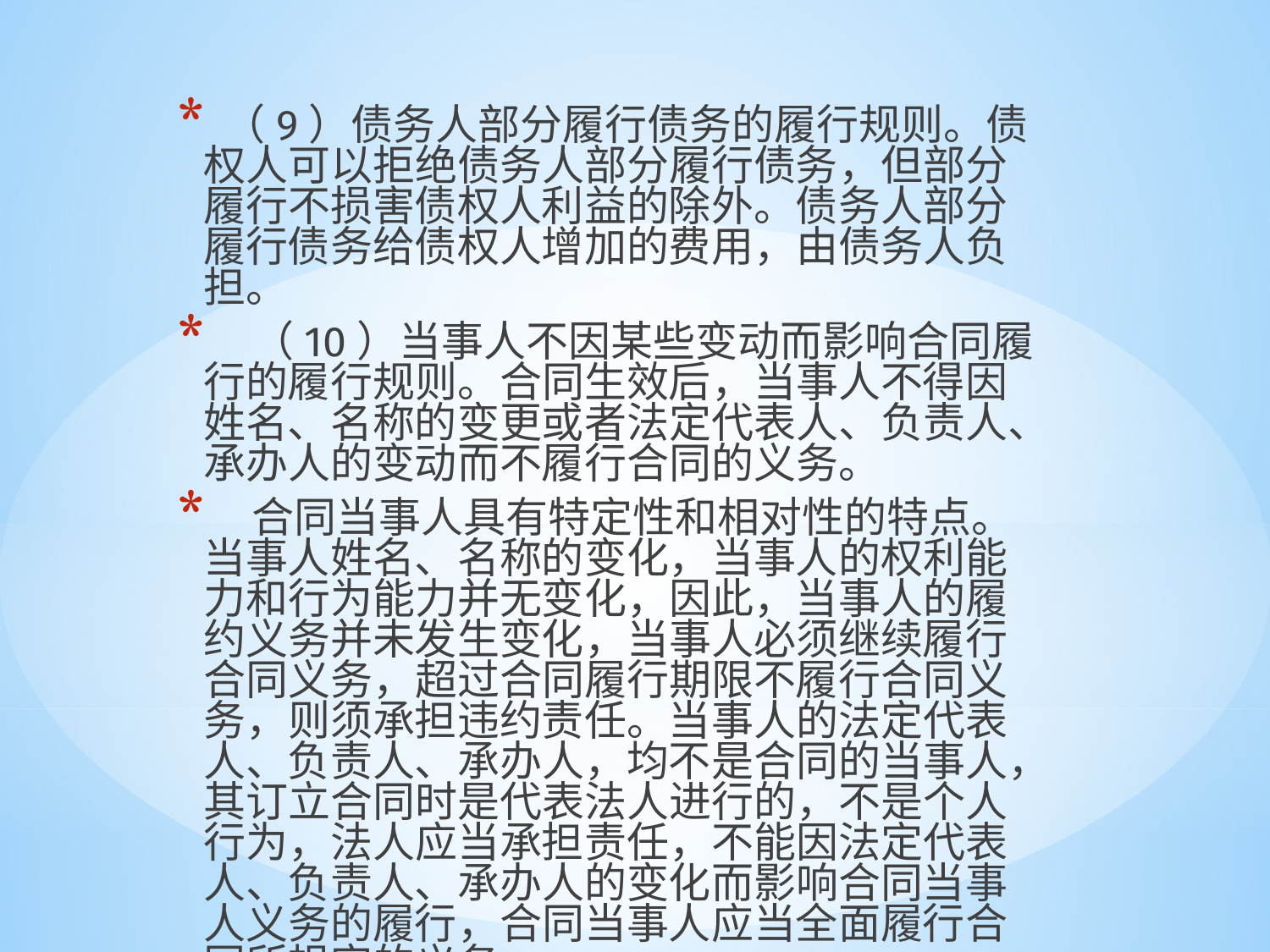

（9）债务人部分履行债务的履行规则。债权人可以拒绝债务人部分履行债务，但部分履行不损害债权人利益的除外。债务人部分履行债务给债权人增加的费用，由债务人负担。
    （10）当事人不因某些变动而影响合同履行的履行规则。合同生效后，当事人不得因姓名、名称的变更或者法定代表人、负责人、承办人的变动而不履行合同的义务。
    合同当事人具有特定性和相对性的特点。当事人姓名、名称的变化，当事人的权利能力和行为能力并无变化，因此，当事人的履约义务并未发生变化，当事人必须继续履行合同义务，超过合同履行期限不履行合同义务，则须承担违约责任。当事人的法定代表人、负责人、承办人，均不是合同的当事人，其订立合同时是代表法人进行的，不是个人行为，法人应当承担责任，不能因法定代表人、负责人、承办人的变化而影响合同当事人义务的履行，合同当事人应当全面履行合同所规定的义务。
#